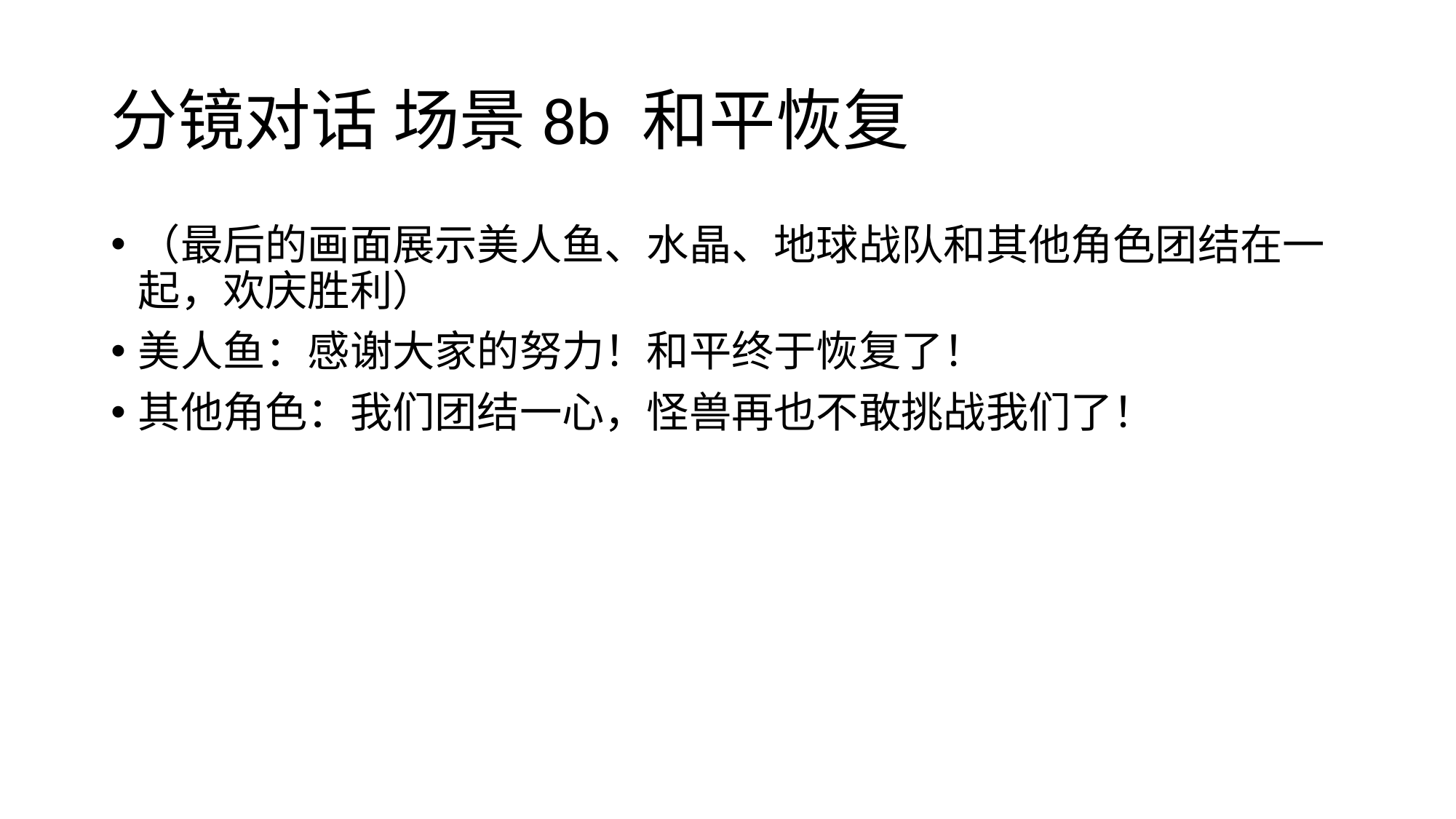

# 分镜对话 场景8b 和平恢复
（最后的画面展示美人鱼、水晶、地球战队和其他角色团结在一起，欢庆胜利）
美人鱼：感谢大家的努力！和平终于恢复了！
其他角色：我们团结一心，怪兽再也不敢挑战我们了！